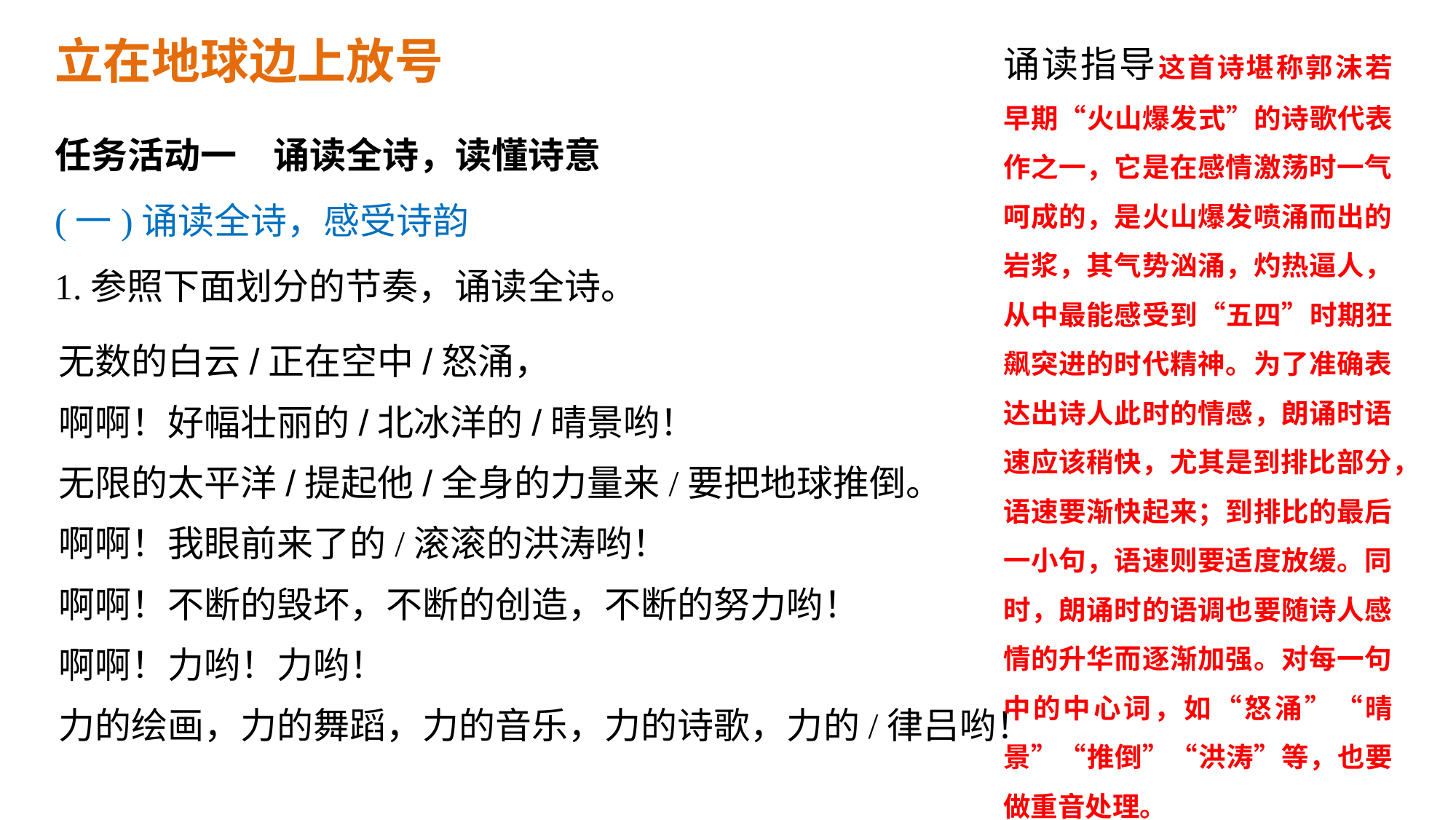

诵读指导这首诗堪称郭沫若早期“火山爆发式”的诗歌代表作之一，它是在感情激荡时一气呵成的，是火山爆发喷涌而出的岩浆，其气势汹涌，灼热逼人，从中最能感受到“五四”时期狂飙突进的时代精神。为了准确表达出诗人此时的情感，朗诵时语速应该稍快，尤其是到排比部分，语速要渐快起来；到排比的最后一小句，语速则要适度放缓。同时，朗诵时的语调也要随诗人感情的升华而逐渐加强。对每一句中的中心词，如“怒涌”“晴景”“推倒”“洪涛”等，也要做重音处理。
立在地球边上放号
任务活动一　诵读全诗，读懂诗意
(一)诵读全诗，感受诗韵
1.参照下面划分的节奏，诵读全诗。
无数的白云/正在空中/怒涌，
啊啊！好幅壮丽的/北冰洋的/晴景哟！
无限的太平洋/提起他/全身的力量来/要把地球推倒。
啊啊！我眼前来了的/滚滚的洪涛哟！
啊啊！不断的毁坏，不断的创造，不断的努力哟！
啊啊！力哟！力哟！
力的绘画，力的舞蹈，力的音乐，力的诗歌，力的/律吕哟！